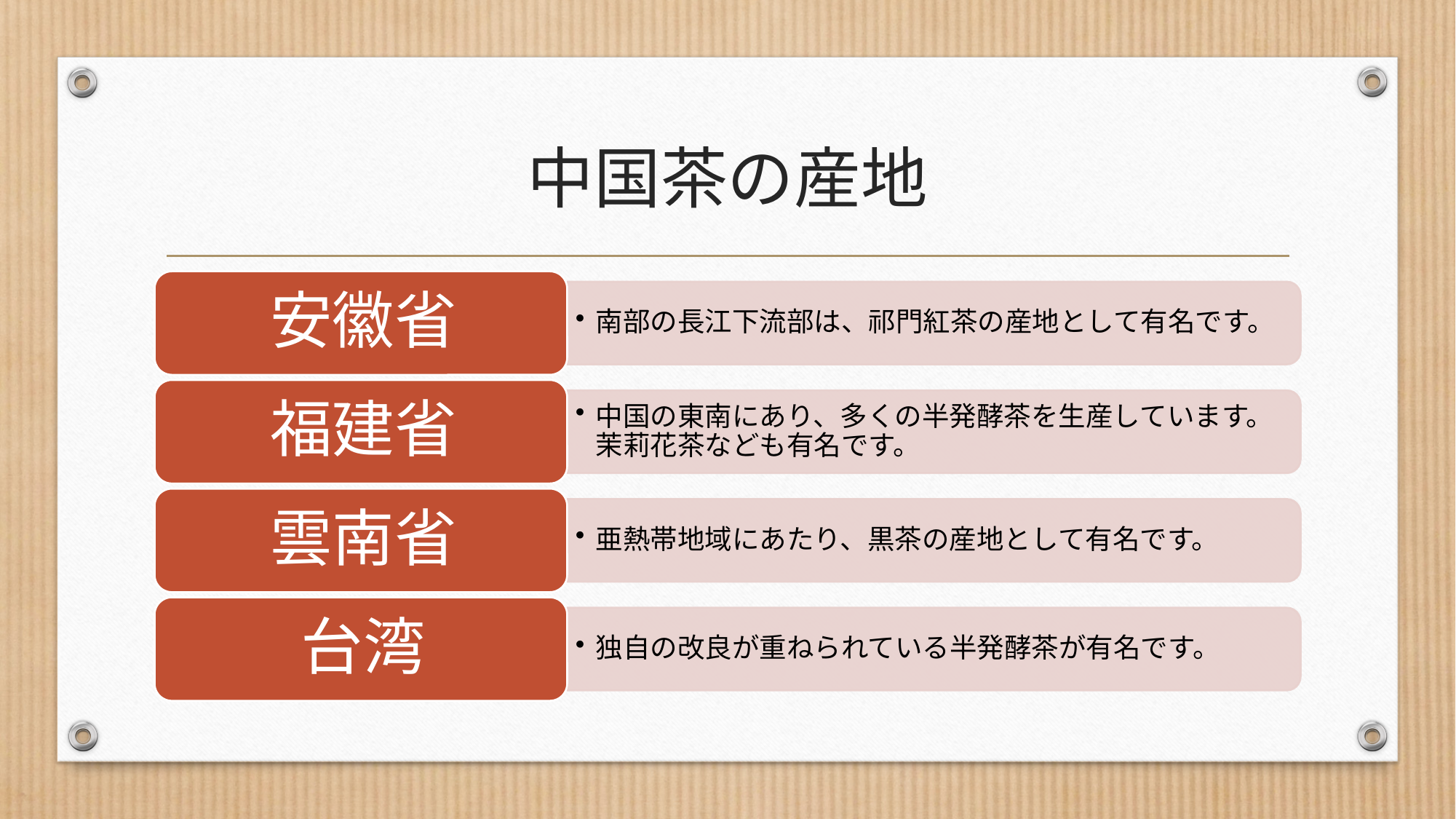

# 中国茶の産地
南部の長江下流部は、祁門紅茶の産地として有名です。
安徽省
中国の東南にあり、多くの半発酵茶を生産しています。茉莉花茶なども有名です。
福建省
亜熱帯地域にあたり、黒茶の産地として有名です。
雲南省
独自の改良が重ねられている半発酵茶が有名です。
台湾